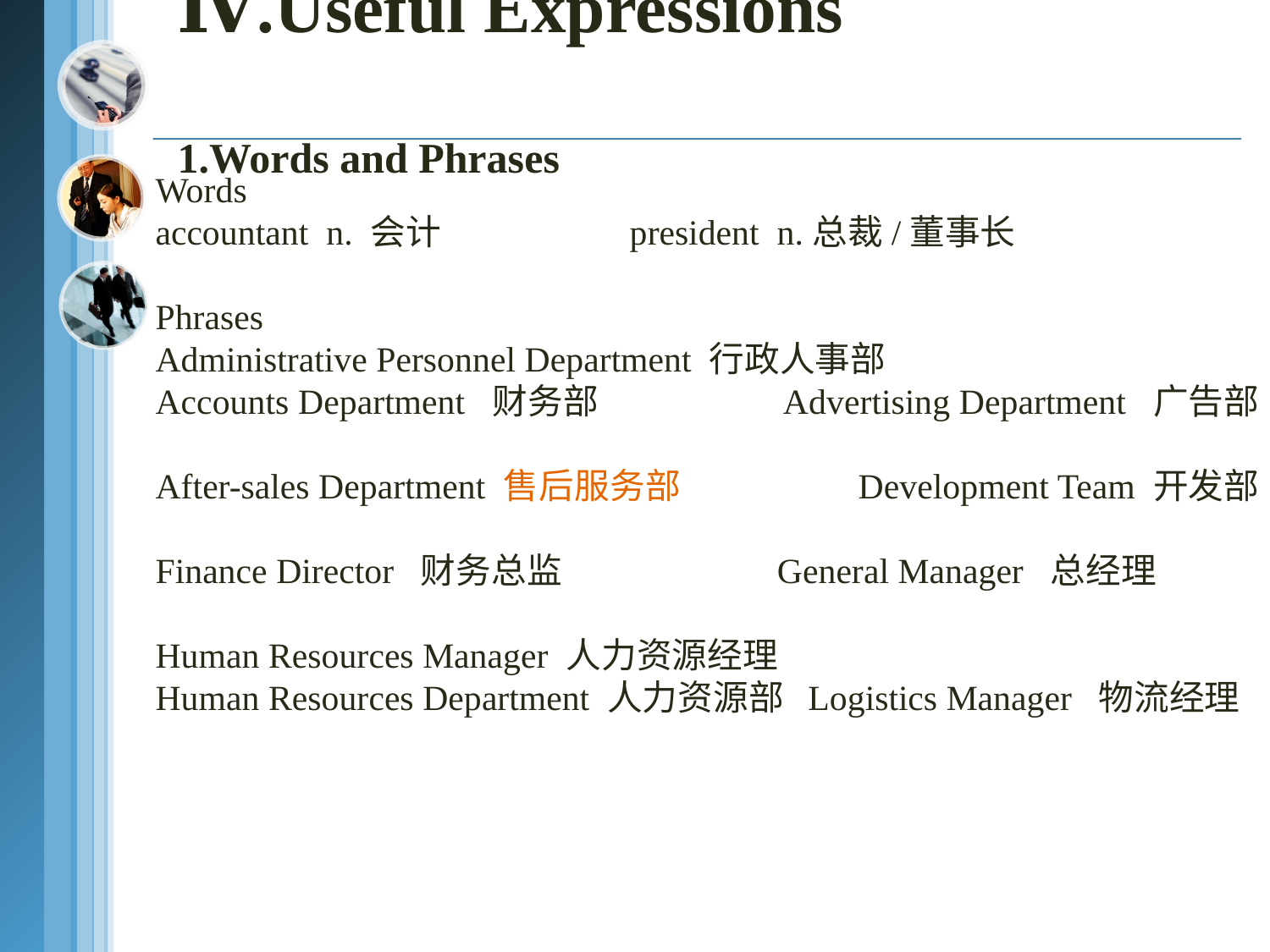

# Ⅳ.Useful Expressions 1.Words and Phrases
Words
accountant  n. 会计                       president  n.总裁/董事长

Phrases
Administrative Personnel Department 行政人事部
Accounts Department  财务部                      Advertising Department  广告部
After-sales Department 售后服务部                     Development Team 开发部
Finance Director  财务总监                          General Manager  总经理
Human Resources Manager 人力资源经理
Human Resources Department 人力资源部  Logistics Manager  物流经理